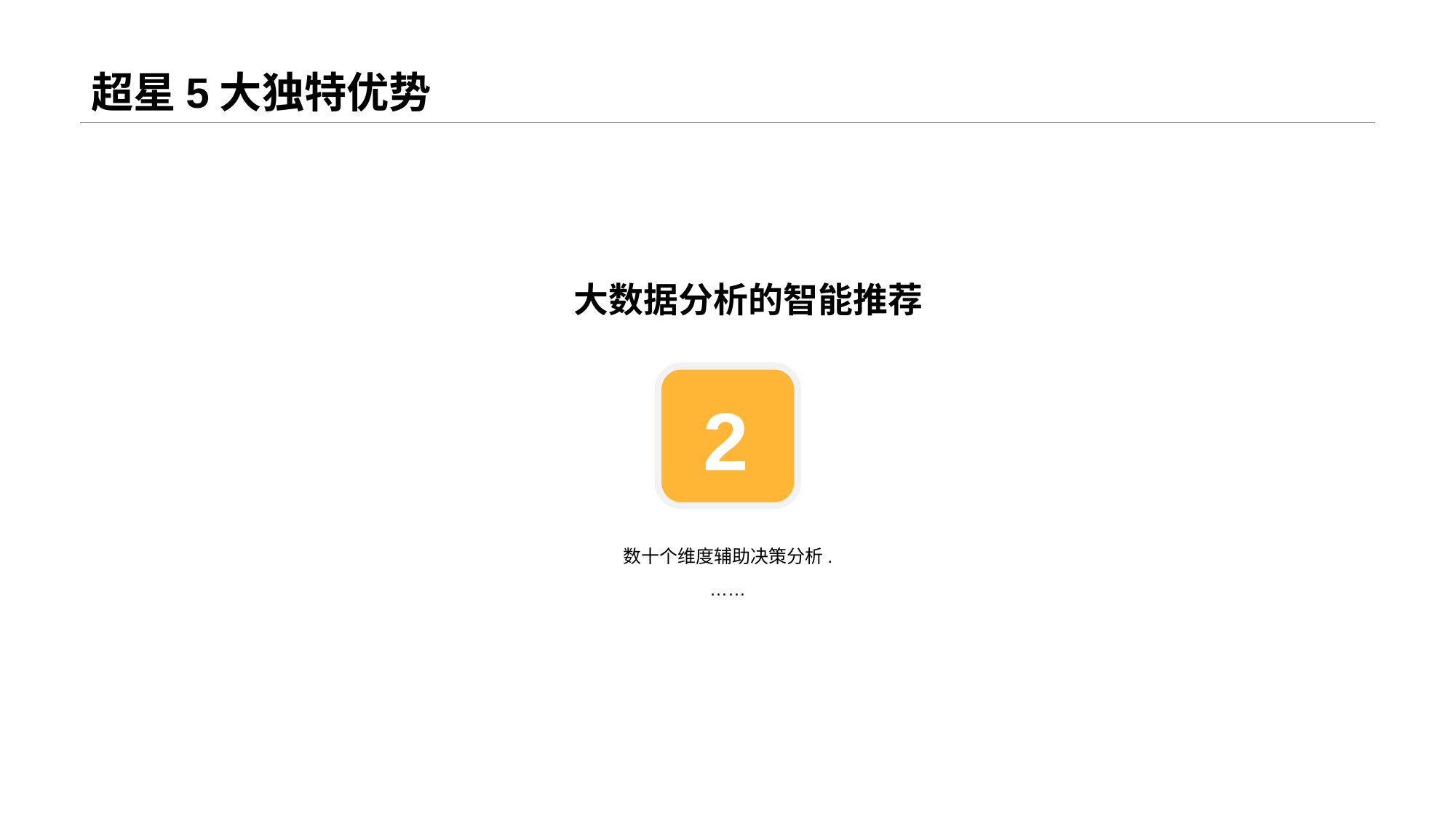

# 超星5大独特优势
大数据分析的智能推荐

2
数十个维度辅助决策分析.
……
11